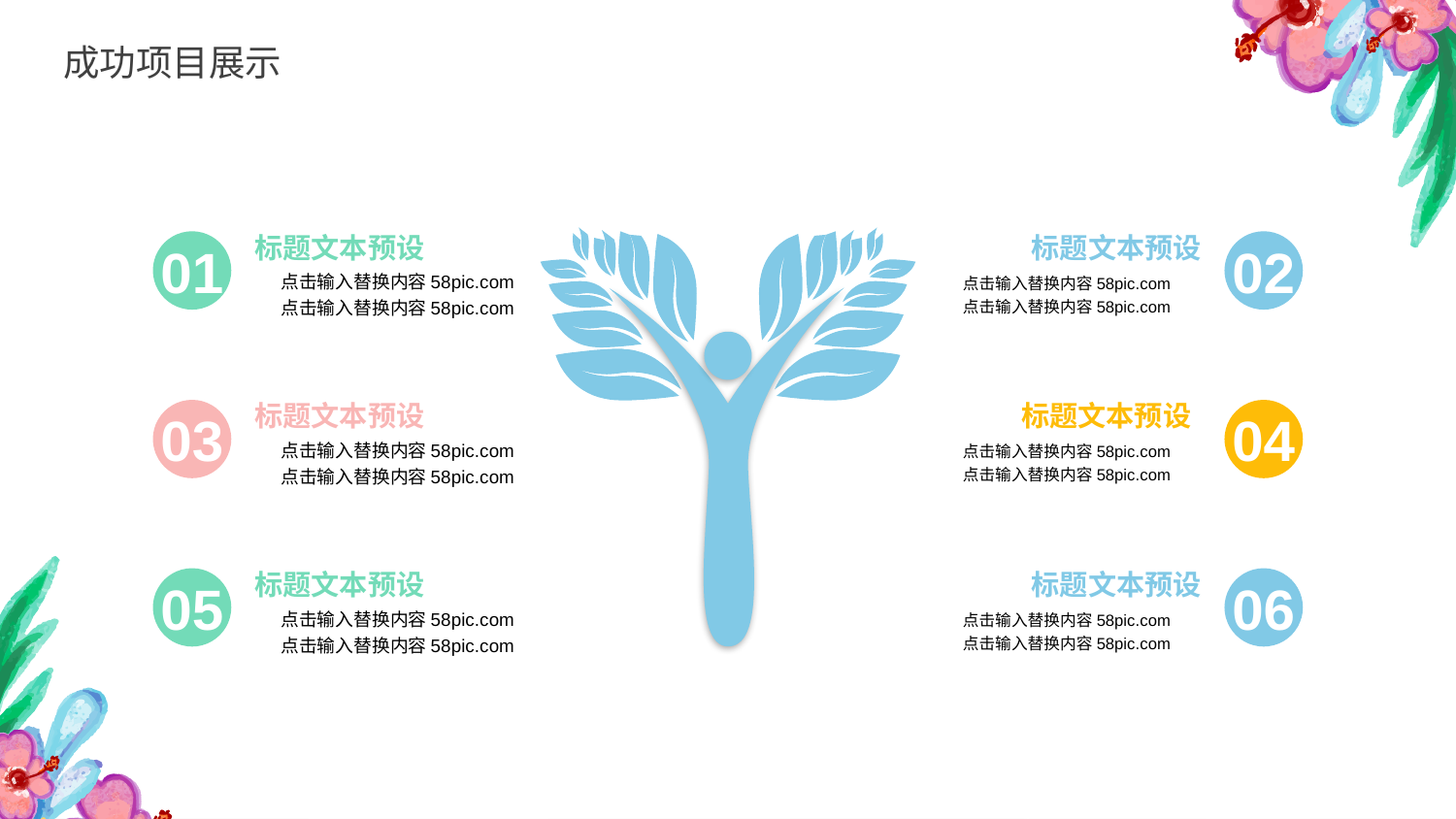

成功项目展示
标题文本预设
01
点击输入替换内容58pic.com
点击输入替换内容58pic.com
标题文本预设
03
点击输入替换内容58pic.com
点击输入替换内容58pic.com
标题文本预设
05
点击输入替换内容58pic.com
点击输入替换内容58pic.com
标题文本预设
02
点击输入替换内容58pic.com
点击输入替换内容58pic.com
标题文本预设
04
点击输入替换内容58pic.com
点击输入替换内容58pic.com
标题文本预设
06
点击输入替换内容58pic.com
点击输入替换内容58pic.com